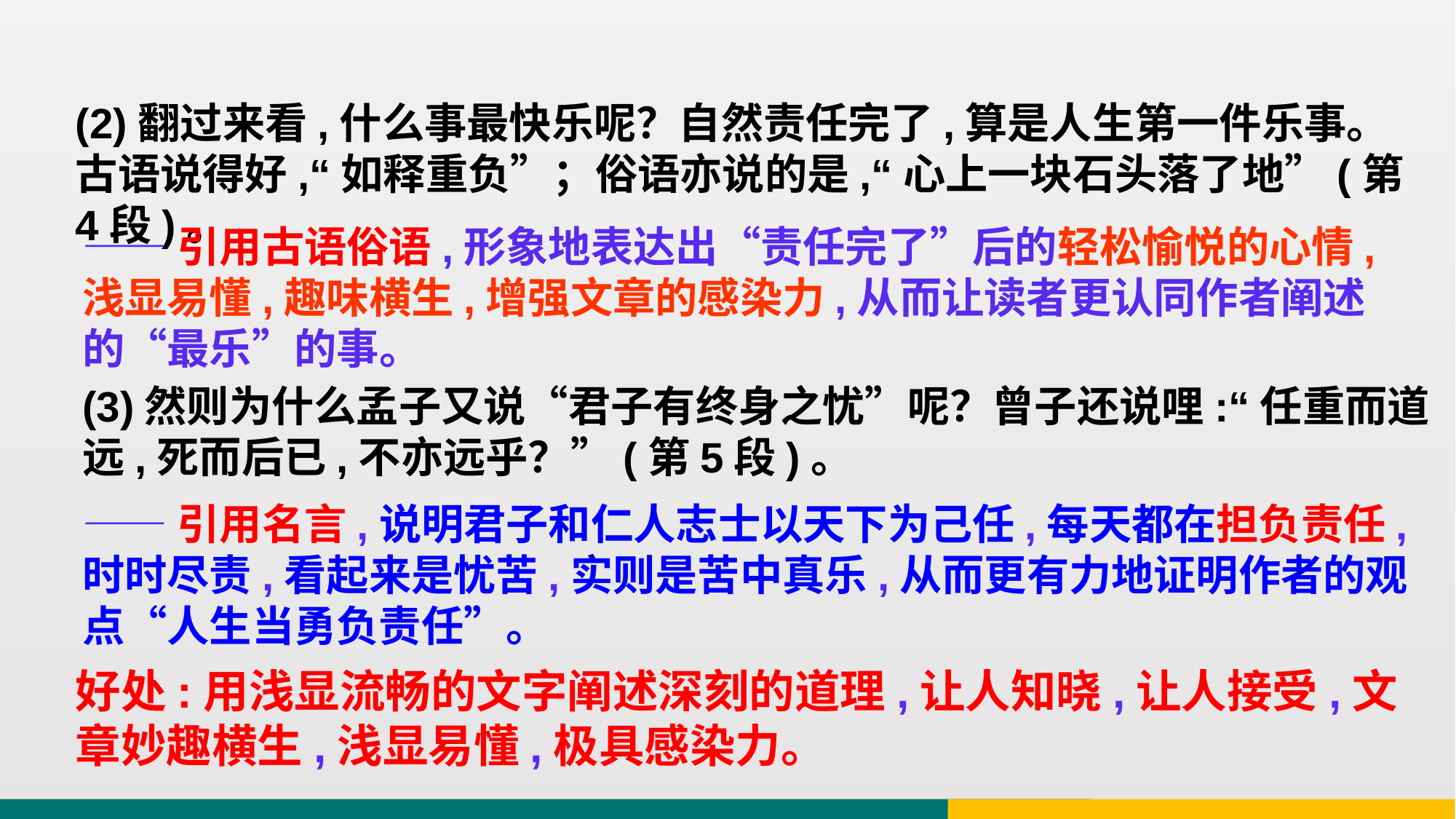

(2)翻过来看,什么事最快乐呢？自然责任完了,算是人生第一件乐事。古语说得好,“如释重负”；俗语亦说的是,“心上一块石头落了地”(第4段)。
——引用古语俗语,形象地表达出“责任完了”后的轻松愉悦的心情,浅显易懂,趣味横生,增强文章的感染力,从而让读者更认同作者阐述的“最乐”的事。
(3)然则为什么孟子又说“君子有终身之忧”呢？曾子还说哩:“任重而道远,死而后已,不亦远乎？”(第5段)。
——引用名言,说明君子和仁人志士以天下为己任,每天都在担负责任,时时尽责,看起来是忧苦,实则是苦中真乐,从而更有力地证明作者的观点“人生当勇负责任”。
好处:用浅显流畅的文字阐述深刻的道理,让人知晓,让人接受,文章妙趣横生,浅显易懂,极具感染力。